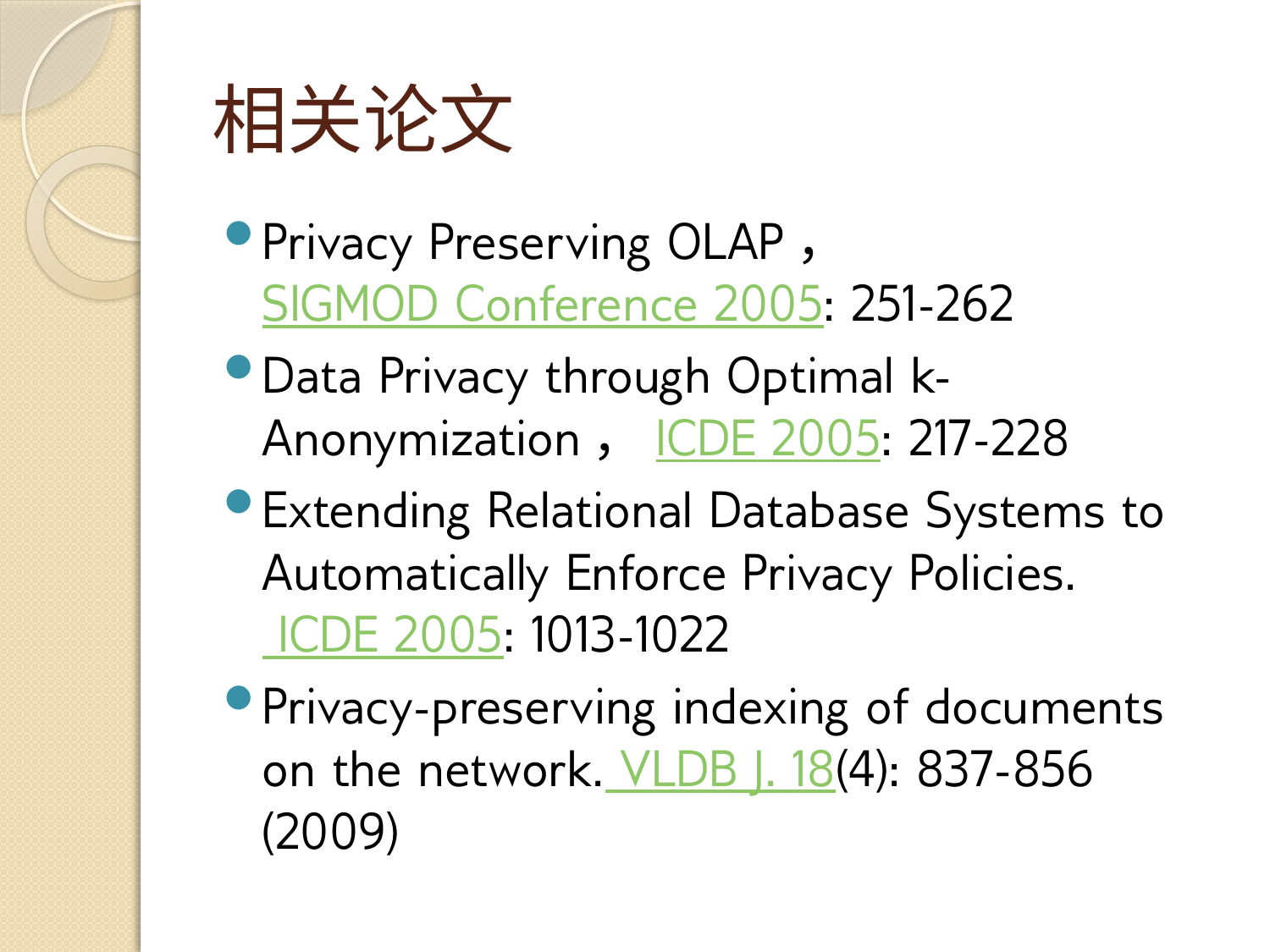

# 相关论文
Privacy Preserving OLAP，SIGMOD Conference 2005: 251-262
Data Privacy through Optimal k-Anonymization，ICDE 2005: 217-228
Extending Relational Database Systems to Automatically Enforce Privacy Policies. ICDE 2005: 1013-1022
Privacy-preserving indexing of documents on the network. VLDB J. 18(4): 837-856 (2009)